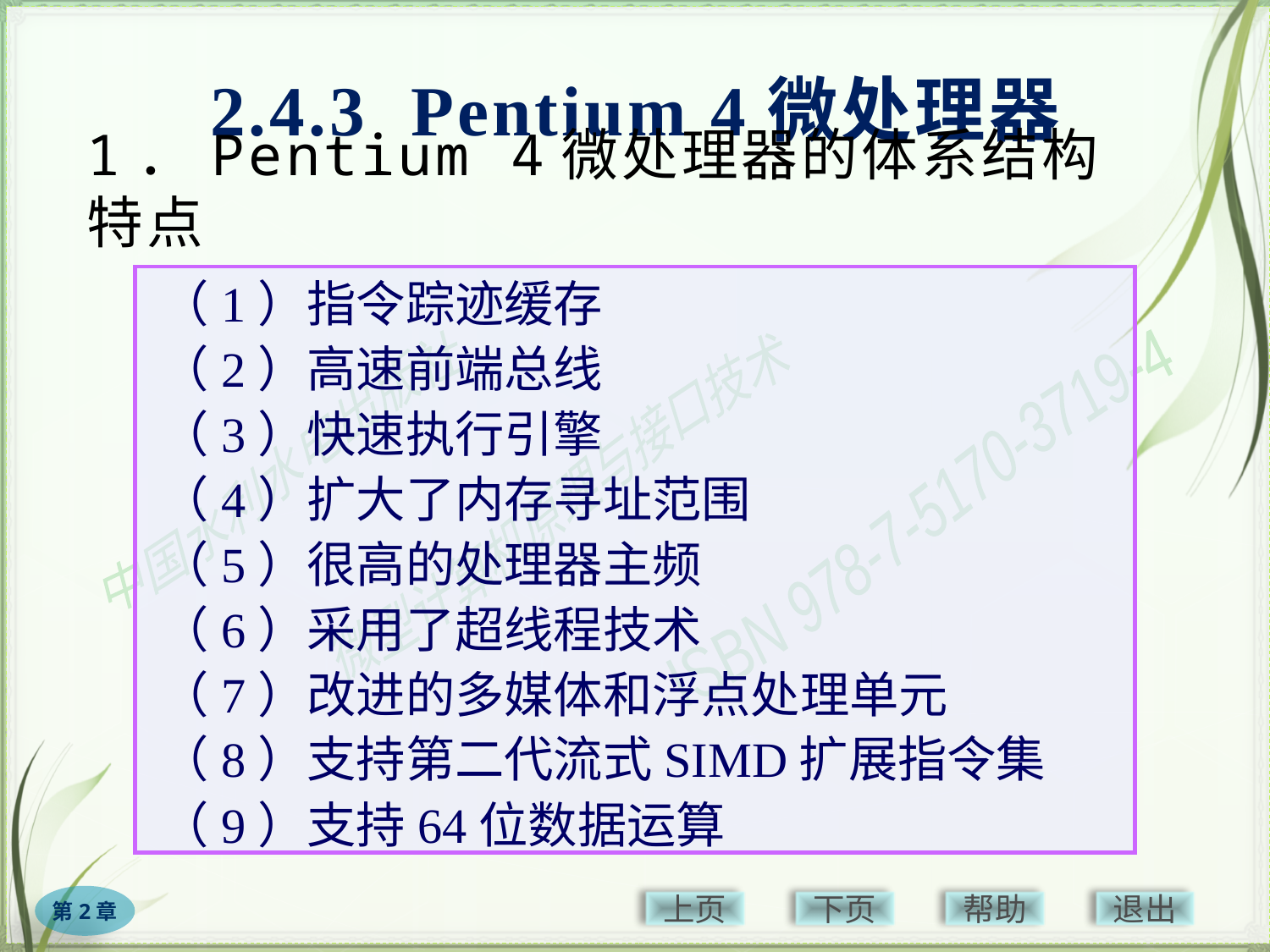

2.4.3  Pentium 4微处理器
# 1．Pentium 4微处理器的体系结构特点
（1）指令踪迹缓存
（2）高速前端总线
（3）快速执行引擎
（4）扩大了内存寻址范围
（5）很高的处理器主频
（6）采用了超线程技术
（7）改进的多媒体和浮点处理单元
（8）支持第二代流式SIMD扩展指令集
（9）支持64位数据运算